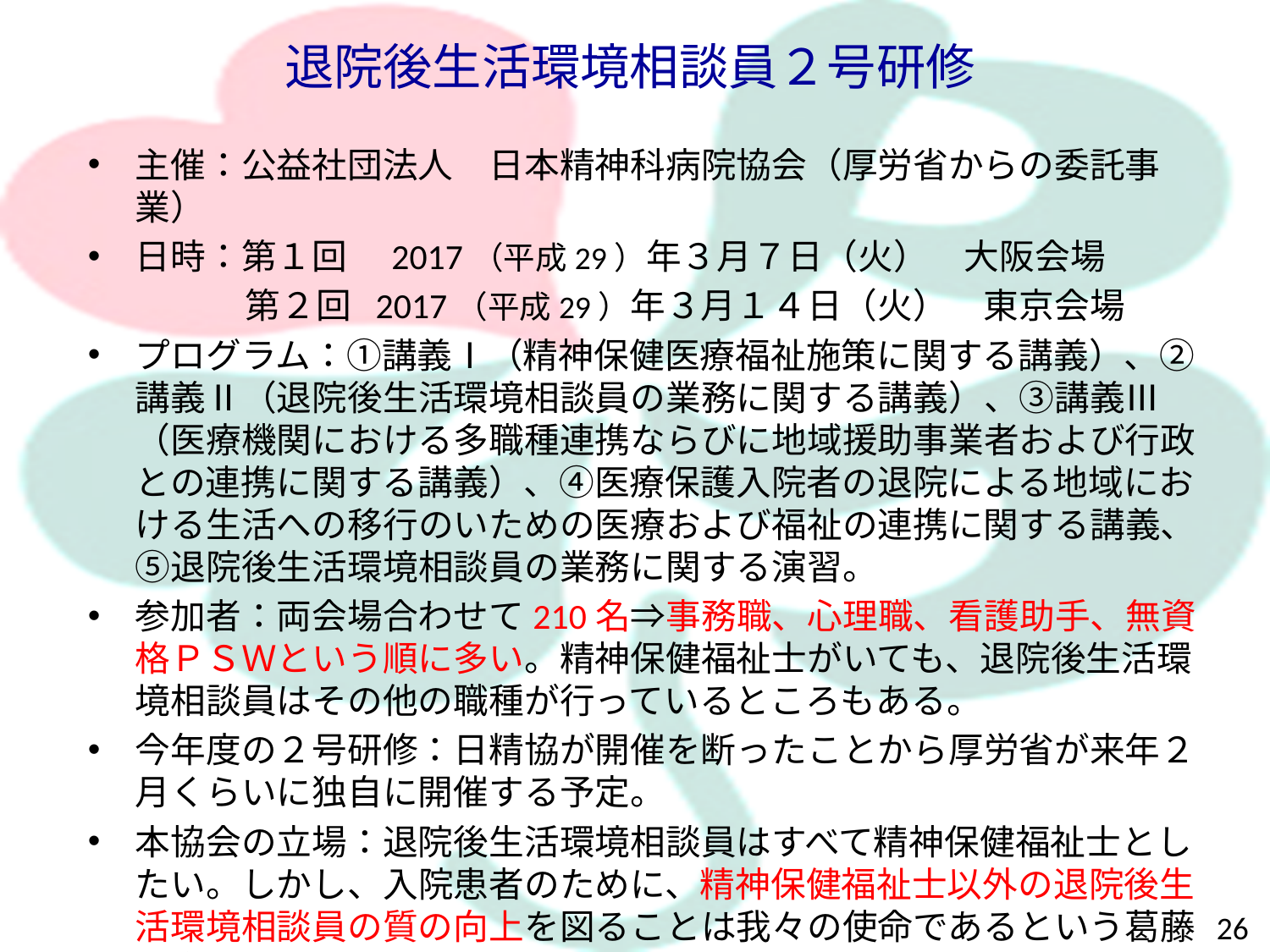

退院後生活環境相談員２号研修
主催：公益社団法人　日本精神科病院協会（厚労省からの委託事業）
日時：第１回　2017（平成29）年３月７日（火）　大阪会場
        　　  第２回  2017（平成29）年３月１４日（火）　東京会場
プログラム：①講義Ⅰ（精神保健医療福祉施策に関する講義）、②講義Ⅱ（退院後生活環境相談員の業務に関する講義）、③講義Ⅲ（医療機関における多職種連携ならびに地域援助事業者および行政との連携に関する講義）、④医療保護入院者の退院による地域における生活への移行のいための医療および福祉の連携に関する講義、⑤退院後生活環境相談員の業務に関する演習。
参加者：両会場合わせて210名⇒事務職、心理職、看護助手、無資格ＰＳＷという順に多い。精神保健福祉士がいても、退院後生活環境相談員はその他の職種が行っているところもある。
今年度の２号研修：日精協が開催を断ったことから厚労省が来年２月くらいに独自に開催する予定。
本協会の立場：退院後生活環境相談員はすべて精神保健福祉士としたい。しかし、入院患者のために、精神保健福祉士以外の退院後生活環境相談員の質の向上を図ることは我々の使命であるという葛藤を抱える。

26